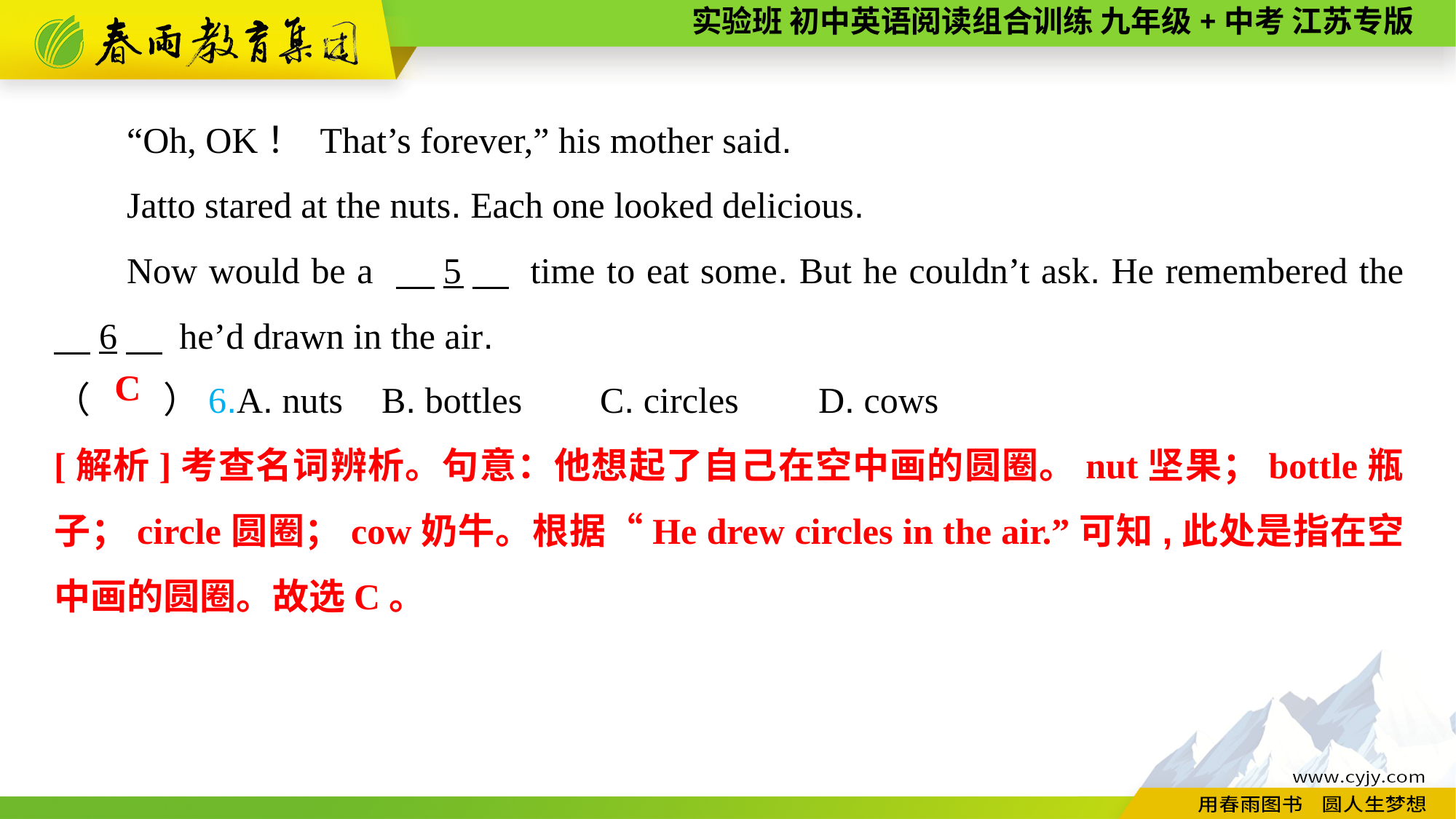

“Oh, OK！ That’s forever,” his mother said.
Jatto stared at the nuts. Each one looked delicious.
Now would be a 　5　 time to eat some. But he couldn’t ask. He remembered the 　6　 he’d drawn in the air.
（　　）6.A. nuts	B. bottles	C. circles	D. cows
C
[解析]考查名词辨析。句意：他想起了自己在空中画的圆圈。nut坚果；bottle瓶子；circle圆圈；cow奶牛。根据“He drew circles in the air.”可知,此处是指在空中画的圆圈。故选C。